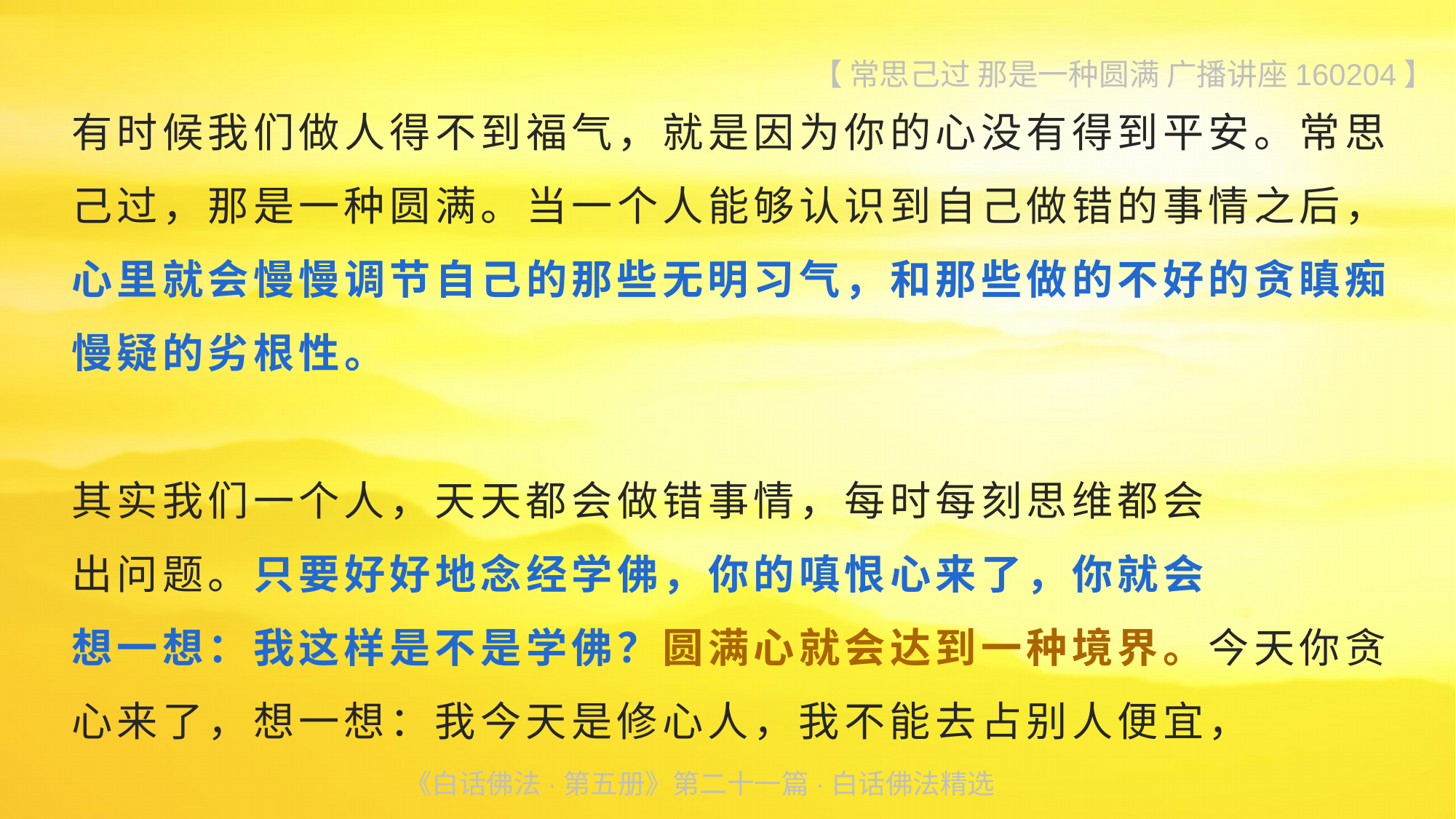

【 常思己过 那是一种圆满 广播讲座160204】
有时候我们做人得不到福气，就是因为你的心没有得到平安。常思己过，那是一种圆满。当一个人能够认识到自己做错的事情之后，心里就会慢慢调节自己的那些无明习气，和那些做的不好的贪瞋痴慢疑的劣根性。

其实我们一个人，天天都会做错事情，每时每刻思维都会
出问题。只要好好地念经学佛，你的嗔恨心来了，你就会
想一想：我这样是不是学佛？圆满心就会达到一种境界。今天你贪心来了，想一想：我今天是修心人，我不能去占别人便宜，
《白话佛法·第五册》第二十一篇·白话佛法精选